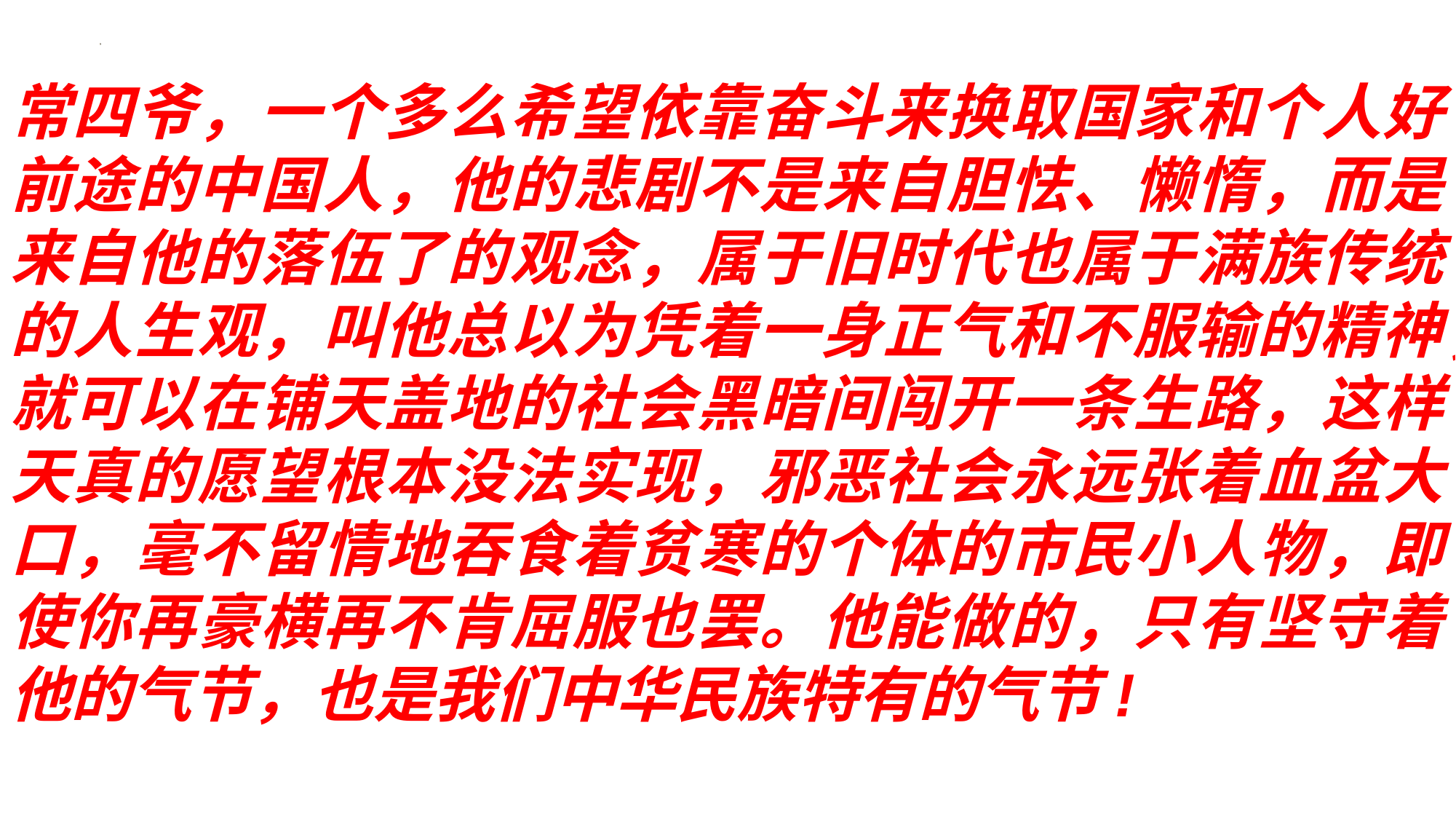

常四爷，一个多么希望依靠奋斗来换取国家和个人好前途的中国人，他的悲剧不是来自胆怯、懒惰，而是来自他的落伍了的观念，属于旧时代也属于满族传统的人生观，叫他总以为凭着一身正气和不服输的精神，就可以在铺天盖地的社会黑暗间闯开一条生路，这样天真的愿望根本没法实现，邪恶社会永远张着血盆大口，毫不留情地吞食着贫寒的个体的市民小人物，即使你再豪横再不肯屈服也罢。他能做的，只有坚守着他的气节，也是我们中华民族特有的气节!